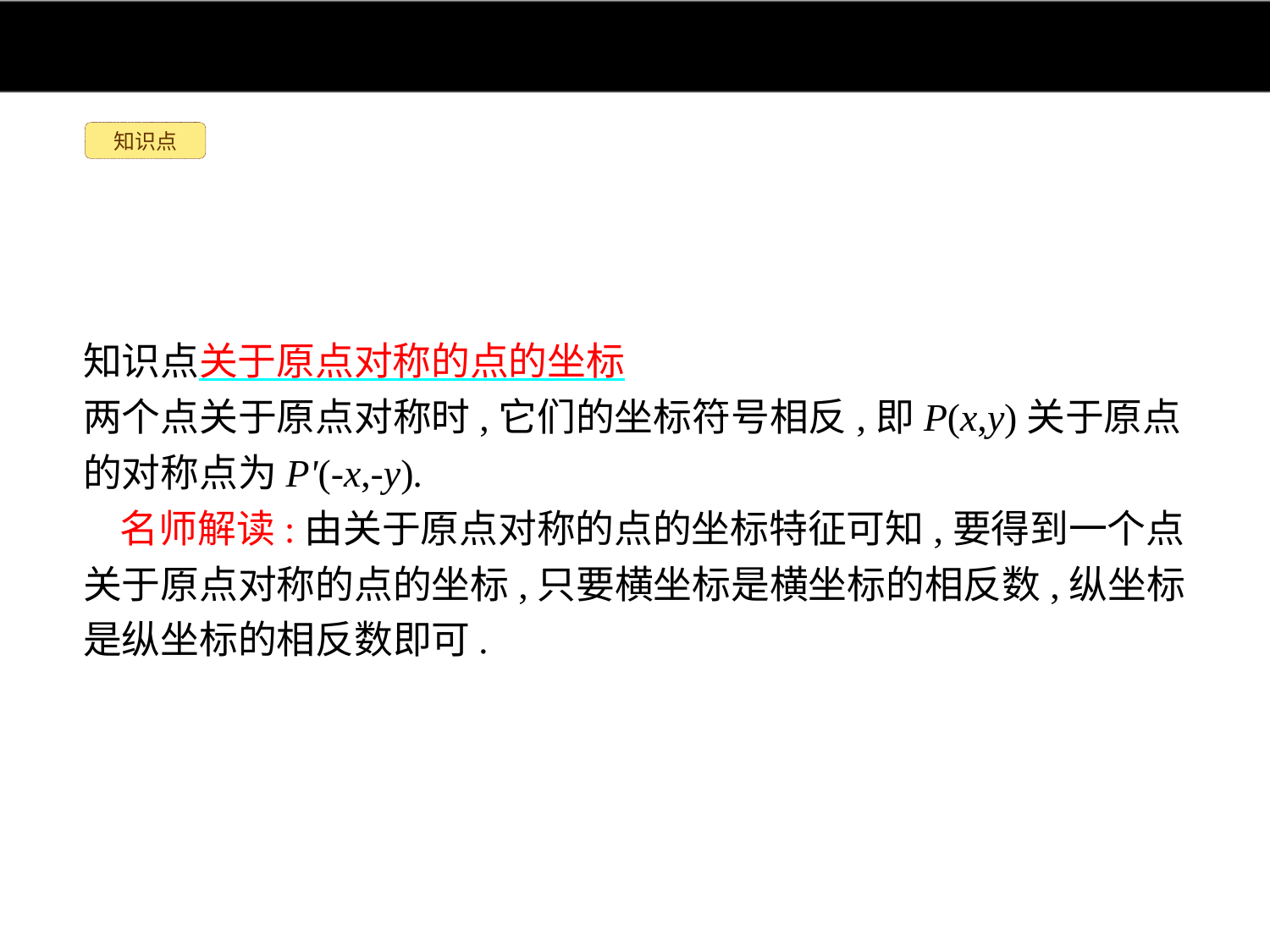

知识点
知识点关于原点对称的点的坐标
两个点关于原点对称时,它们的坐标符号相反,即P(x,y)关于原点的对称点为P'(-x,-y).
名师解读:由关于原点对称的点的坐标特征可知,要得到一个点关于原点对称的点的坐标,只要横坐标是横坐标的相反数,纵坐标是纵坐标的相反数即可.